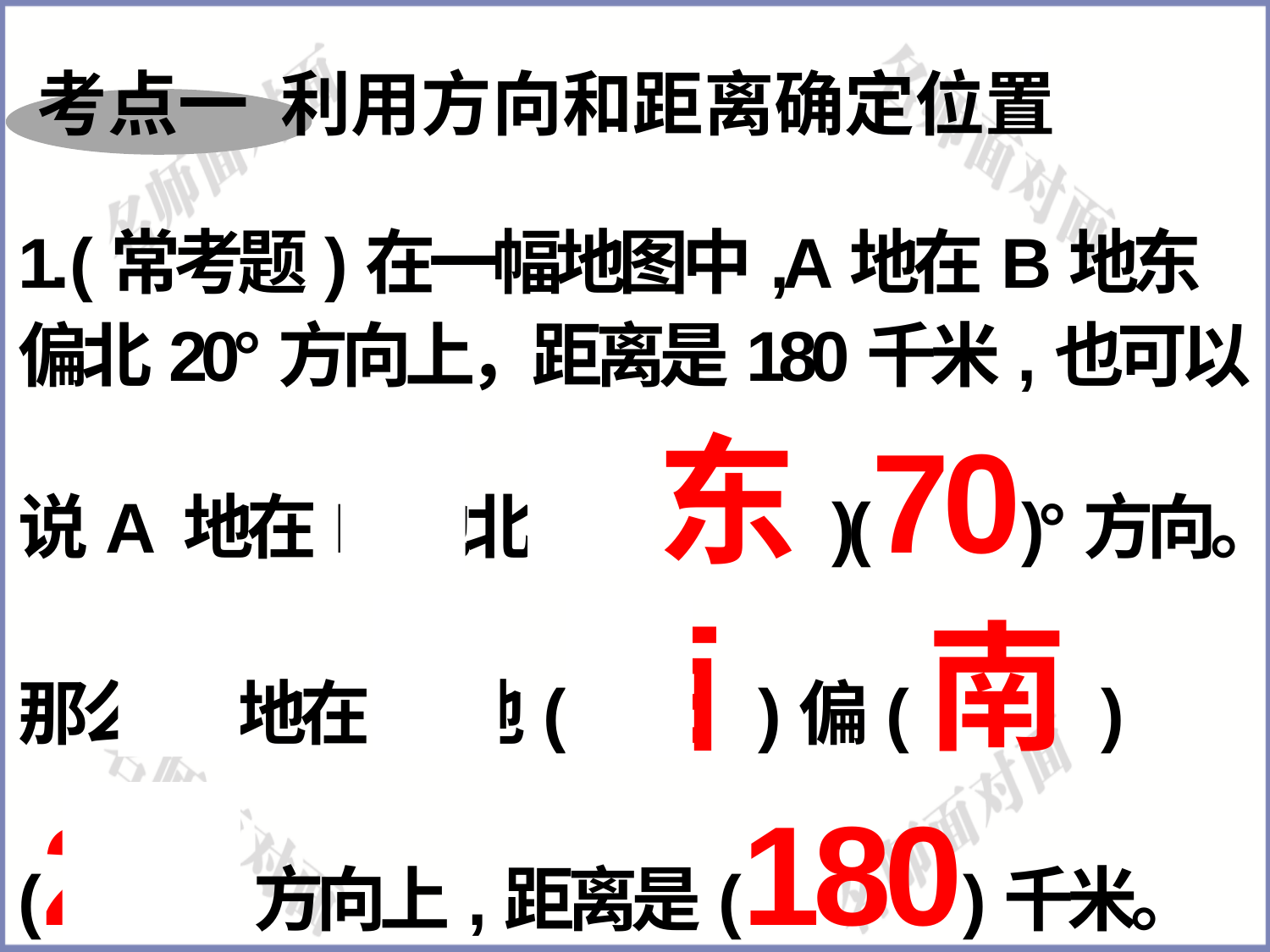

考点一  利用方向和距离确定位置

1.(常考题)在一幅地图中,A地在B地东偏北20°方向上，距离是180千米,也可以说A 地在B地北偏(东)(70)°方向。那么B地在A地(西)偏(南)(20)°方向上,距离是(180)千米。(３分)